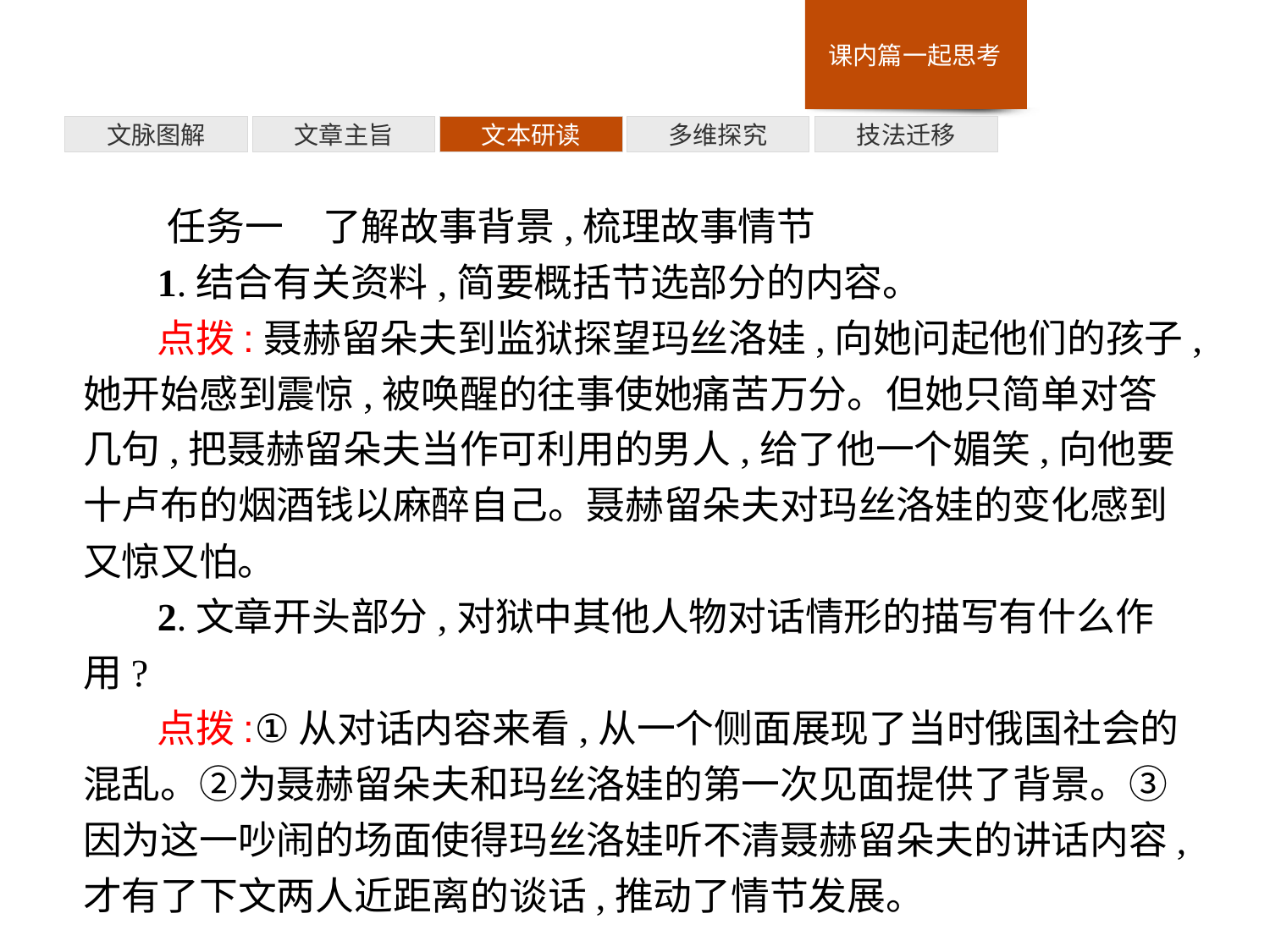

技法迁移
多维探究
文本研读
文章主旨
文脉图解
任务一　了解故事背景,梳理故事情节
1.结合有关资料,简要概括节选部分的内容。
点拨:聂赫留朵夫到监狱探望玛丝洛娃,向她问起他们的孩子,她开始感到震惊,被唤醒的往事使她痛苦万分。但她只简单对答几句,把聂赫留朵夫当作可利用的男人,给了他一个媚笑,向他要十卢布的烟酒钱以麻醉自己。聂赫留朵夫对玛丝洛娃的变化感到又惊又怕。
2.文章开头部分,对狱中其他人物对话情形的描写有什么作用?
点拨:①从对话内容来看,从一个侧面展现了当时俄国社会的混乱。②为聂赫留朵夫和玛丝洛娃的第一次见面提供了背景。③因为这一吵闹的场面使得玛丝洛娃听不清聂赫留朵夫的讲话内容,才有了下文两人近距离的谈话,推动了情节发展。